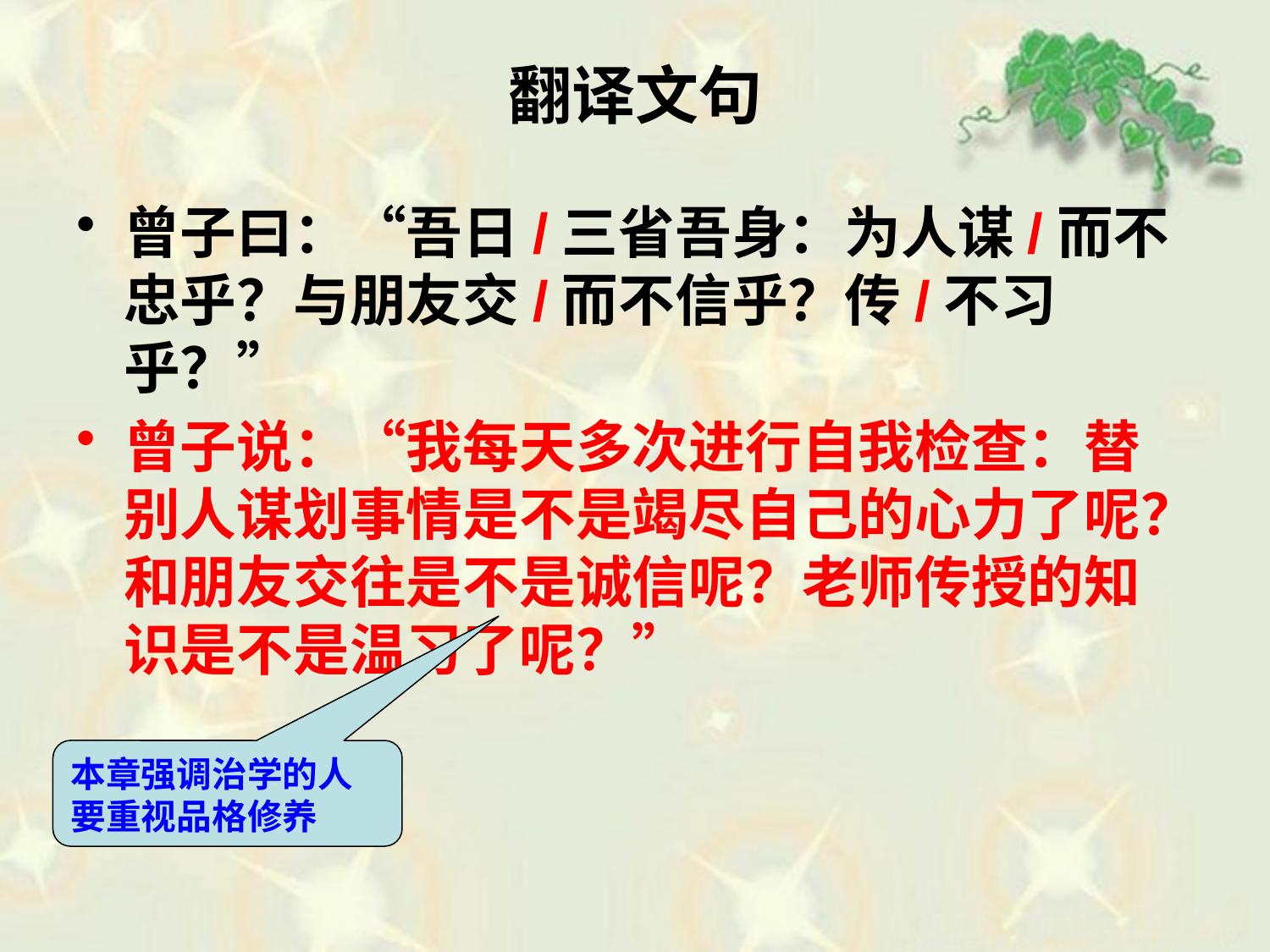

# 翻译文句
曾子曰：“吾日/三省吾身：为人谋/而不忠乎？与朋友交/而不信乎？传/不习乎？”
曾子说：“我每天多次进行自我检查：替别人谋划事情是不是竭尽自己的心力了呢？和朋友交往是不是诚信呢？老师传授的知识是不是温习了呢？”
本章强调治学的人要重视品格修养